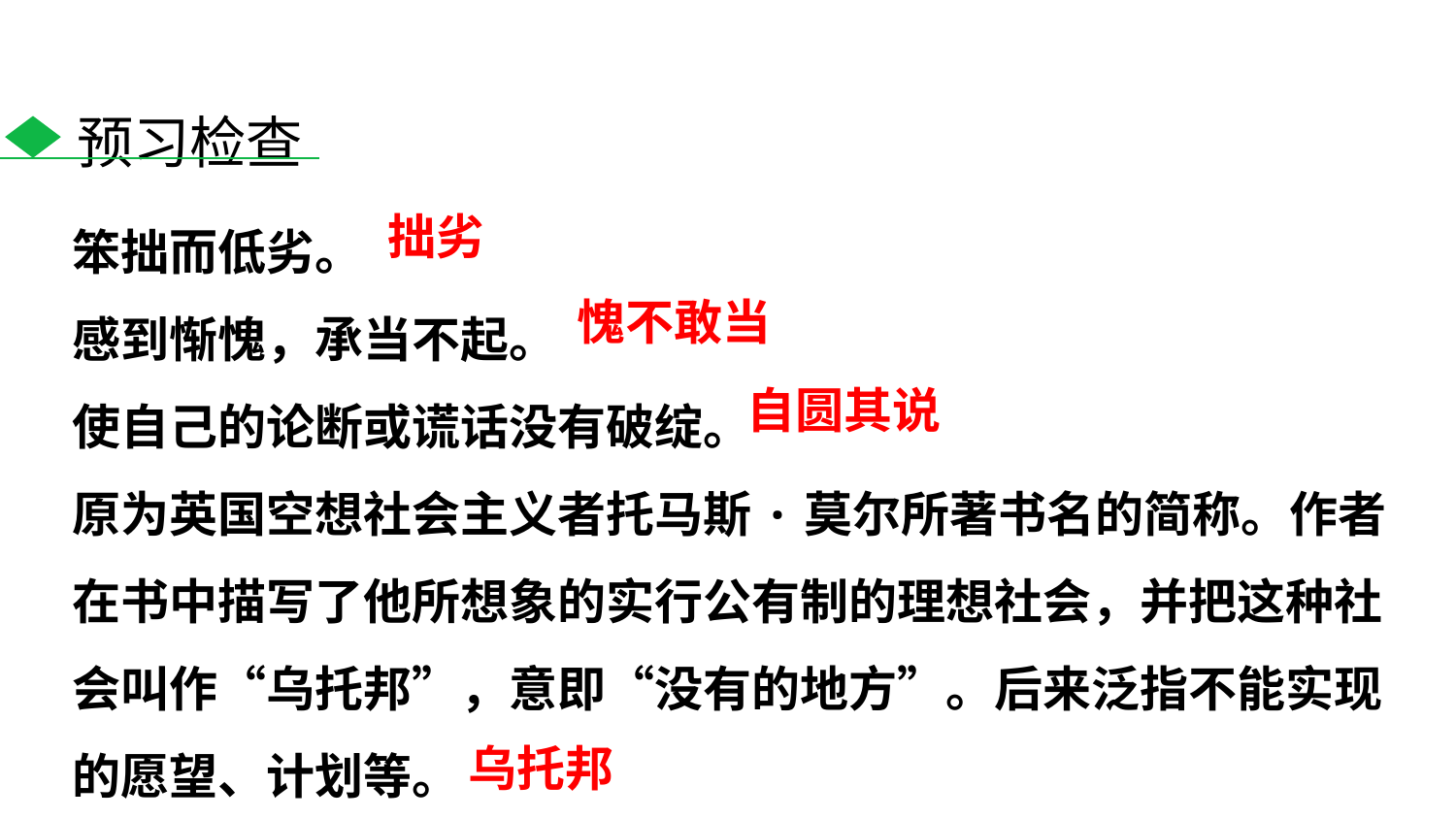

预习检查

笨拙而低劣。
感到惭愧，承当不起。
使自己的论断或谎话没有破绽。
原为英国空想社会主义者托马斯·莫尔所著书名的简称。作者在书中描写了他所想象的实行公有制的理想社会，并把这种社会叫作“乌托邦”，意即“没有的地方”。后来泛指不能实现的愿望、计划等。
拙劣
愧不敢当
自圆其说
乌托邦